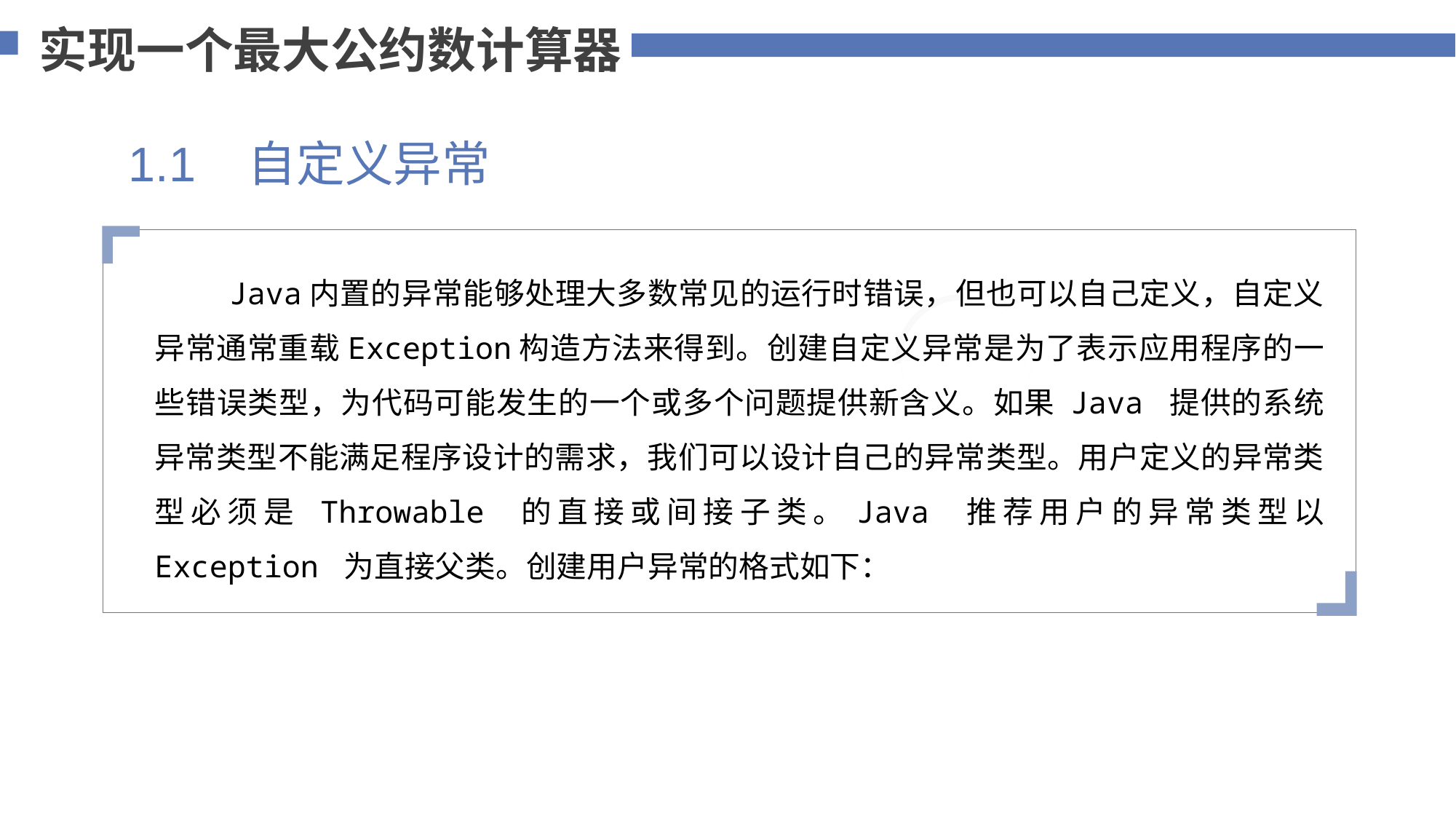

实现一个最大公约数计算器

1.1   自定义异常

    Java内置的异常能够处理大多数常见的运行时错误，但也可以自己定义，自定义异常通常重载Exception构造方法来得到。创建自定义异常是为了表示应用程序的一些错误类型，为代码可能发生的一个或多个问题提供新含义。如果 Java 提供的系统异常类型不能满足程序设计的需求，我们可以设计自己的异常类型。用户定义的异常类型必须是 Throwable 的直接或间接子类。Java 推荐用户的异常类型以 Exception 为直接父类。创建用户异常的格式如下：
添加标题内容
您的内容打在这里，或者通过复制您的文本后，在此框中选择粘贴，并选择只保留文字。

75%